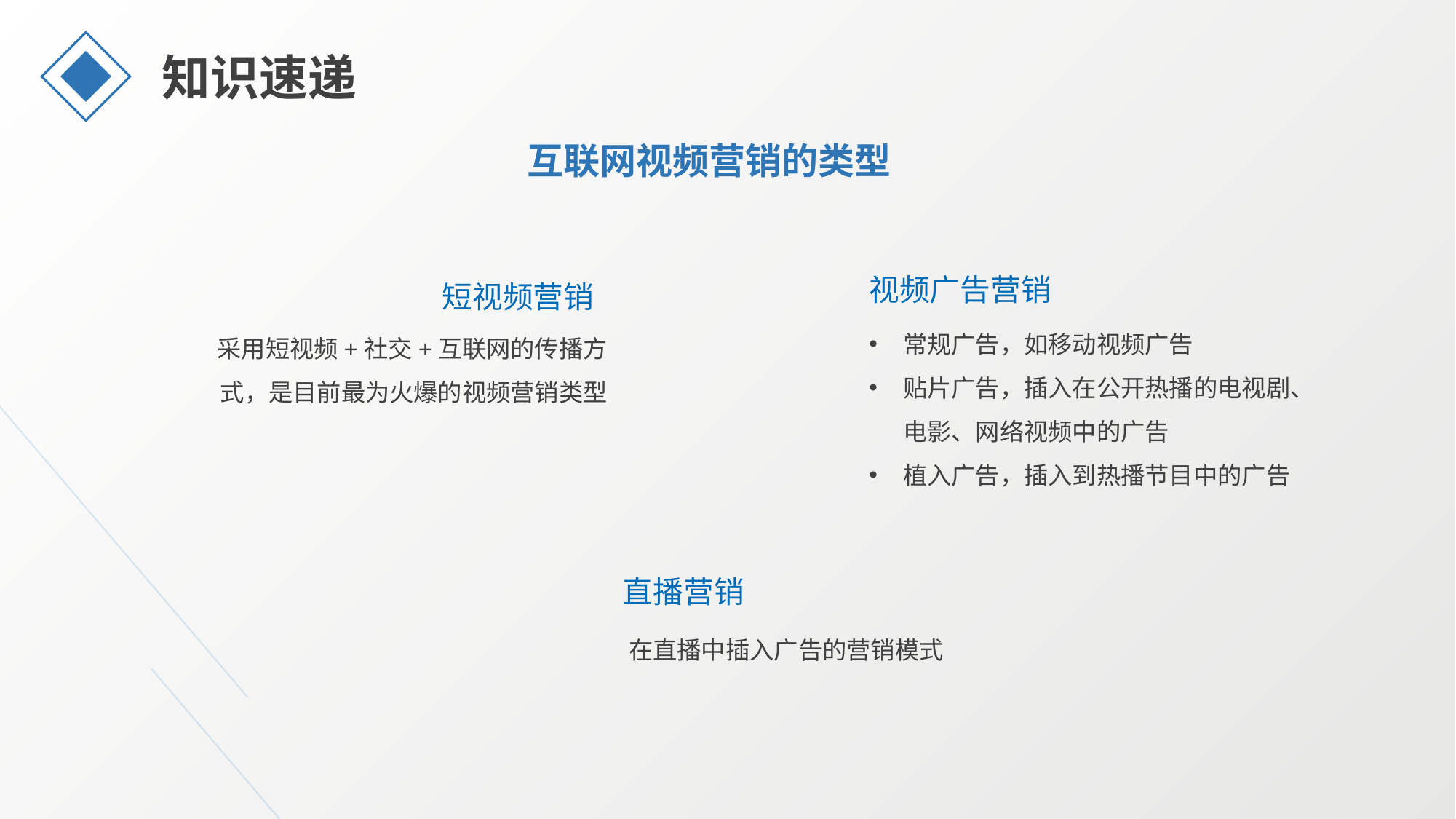

知识速递
互联网视频营销的类型
视频广告营销
短视频营销
常规广告，如移动视频广告
贴片广告，插入在公开热播的电视剧、电影、网络视频中的广告
植入广告，插入到热播节目中的广告
采用短视频+社交+互联网的传播方式，是目前最为火爆的视频营销类型
直播营销
在直播中插入广告的营销模式